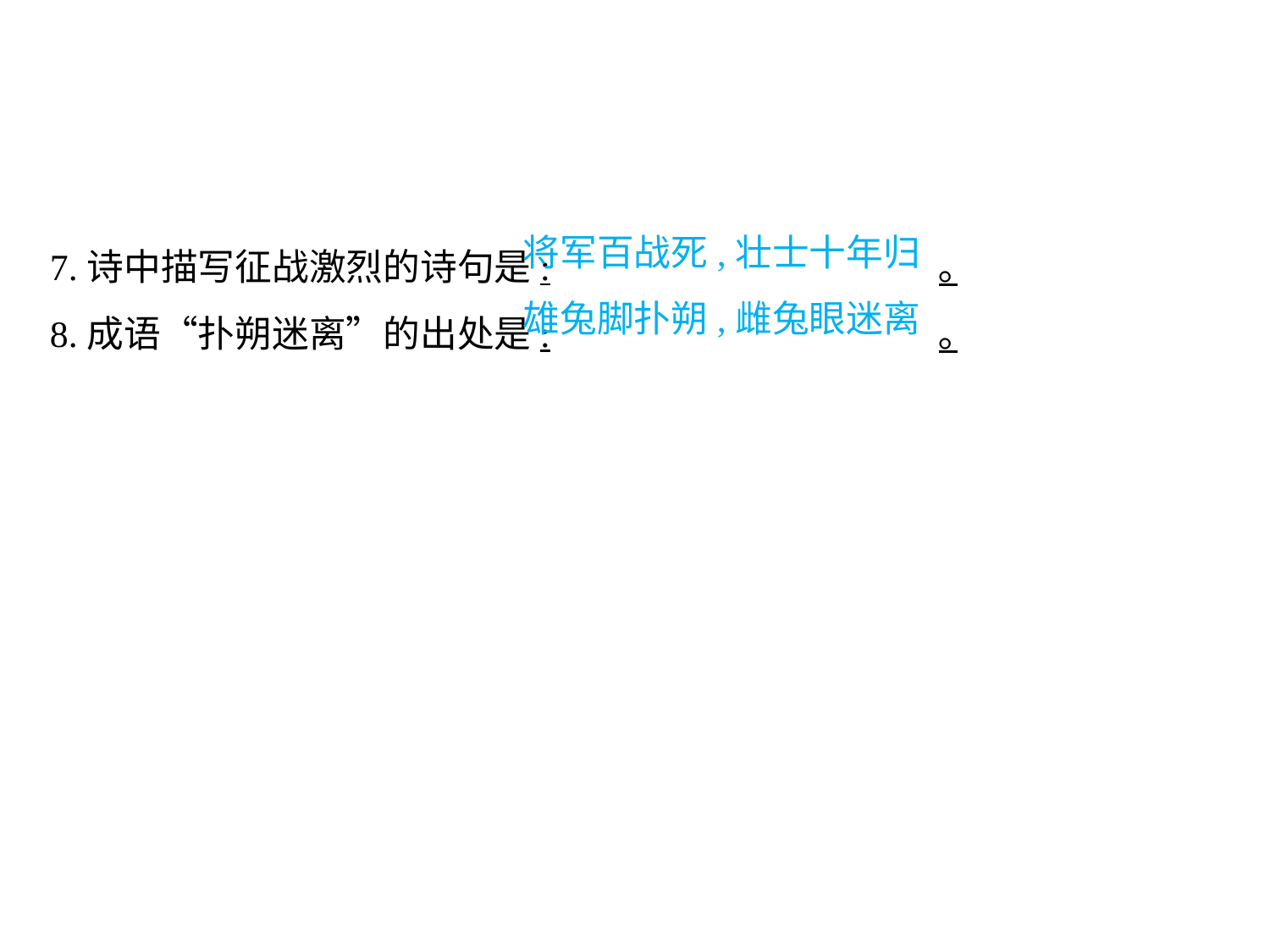

7.诗中描写征战激烈的诗句是:				｡
8.成语“扑朔迷离”的出处是:				｡
将军百战死,壮士十年归
雄兔脚扑朔,雌兔眼迷离